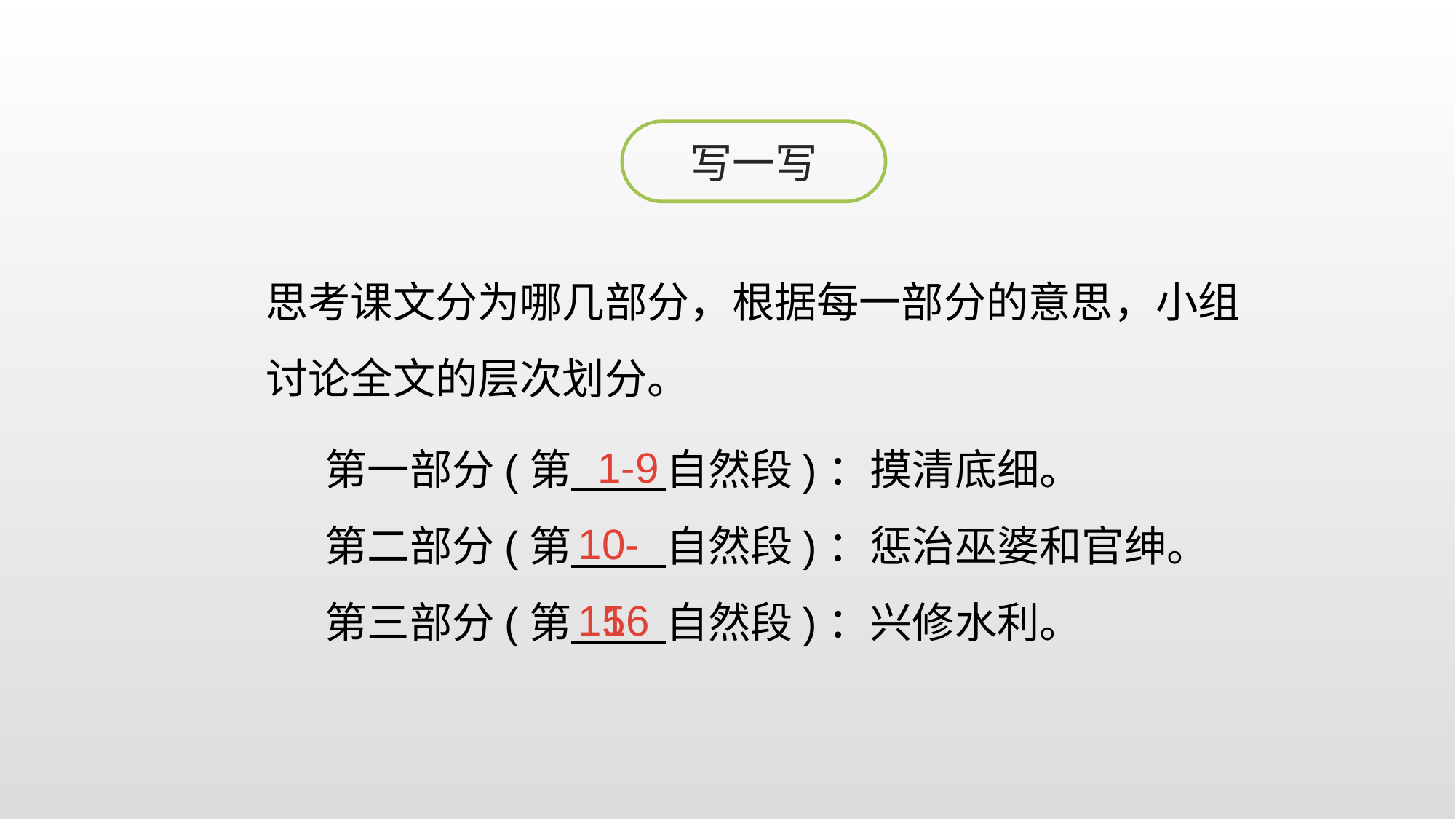

写一写
思考课文分为哪几部分，根据每一部分的意思，小组讨论全文的层次划分。
1-9
第一部分(第          自然段)：摸清底细。
第二部分(第          自然段)：惩治巫婆和官绅。
第三部分(第          自然段)：兴修水利。
10-15
16